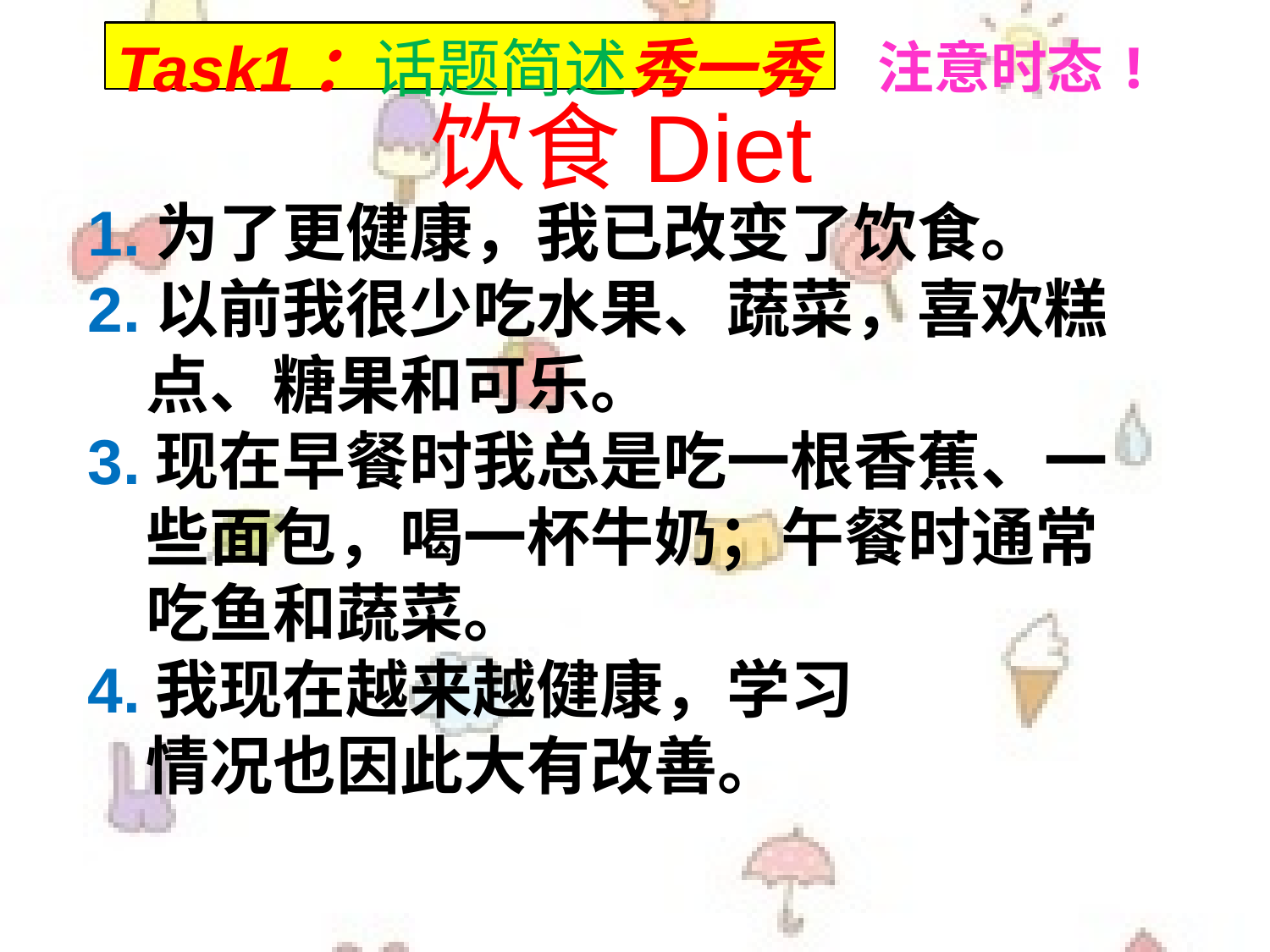

Task1：话题简述秀一秀
注意时态!
# 饮食Diet
1.为了更健康，我已改变了饮食。
2.以前我很少吃水果、蔬菜，喜欢糕
   点、糖果和可乐。
3.现在早餐时我总是吃一根香蕉、一
   些面包，喝一杯牛奶；午餐时通常
   吃鱼和蔬菜。
4.我现在越来越健康，学习
   情况也因此大有改善。